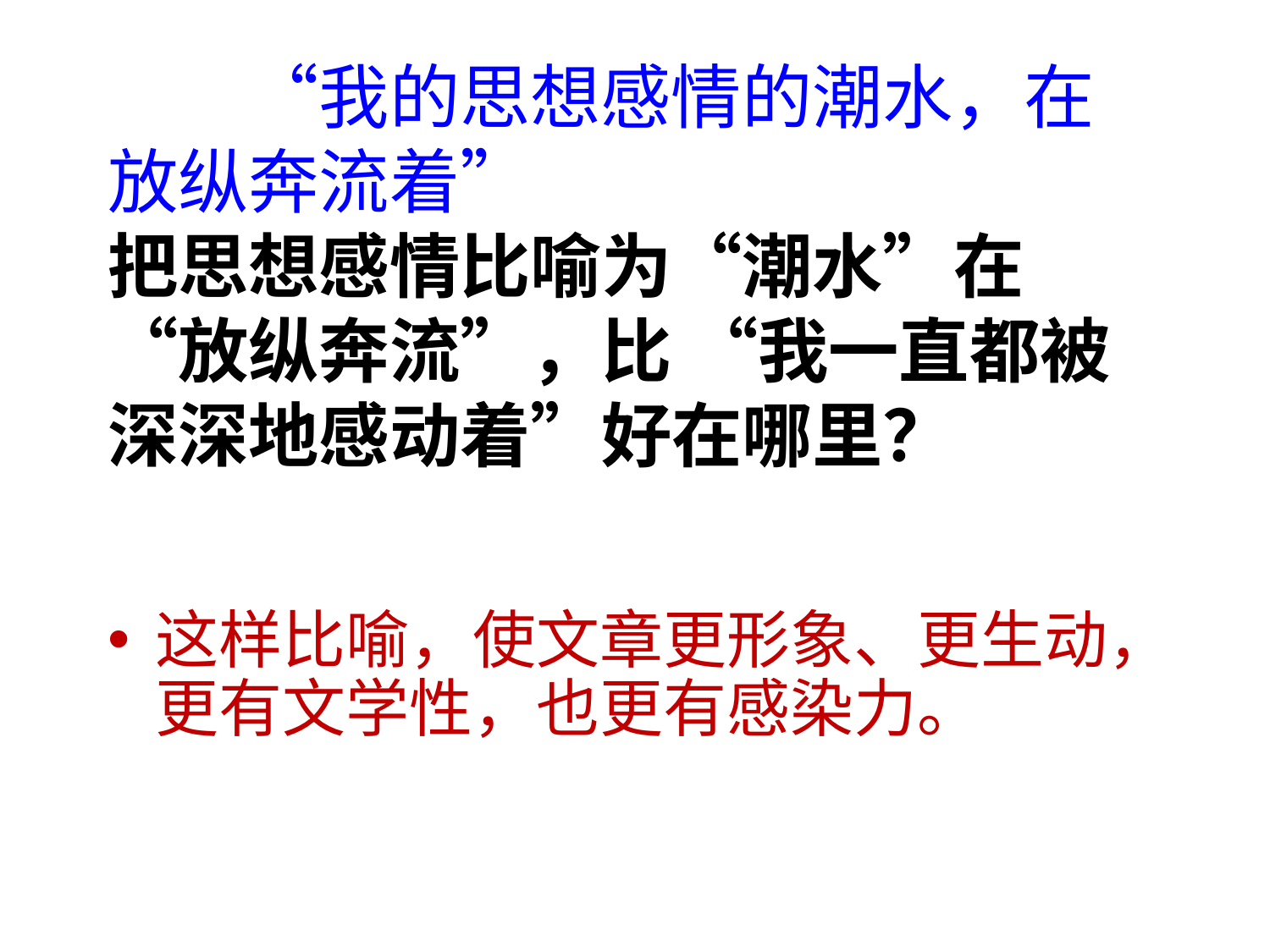

# “我的思想感情的潮水，在放纵奔流着” 把思想感情比喻为“潮水”在“放纵奔流”，比 “我一直都被深深地感动着”好在哪里？
这样比喻，使文章更形象、更生动，更有文学性，也更有感染力。